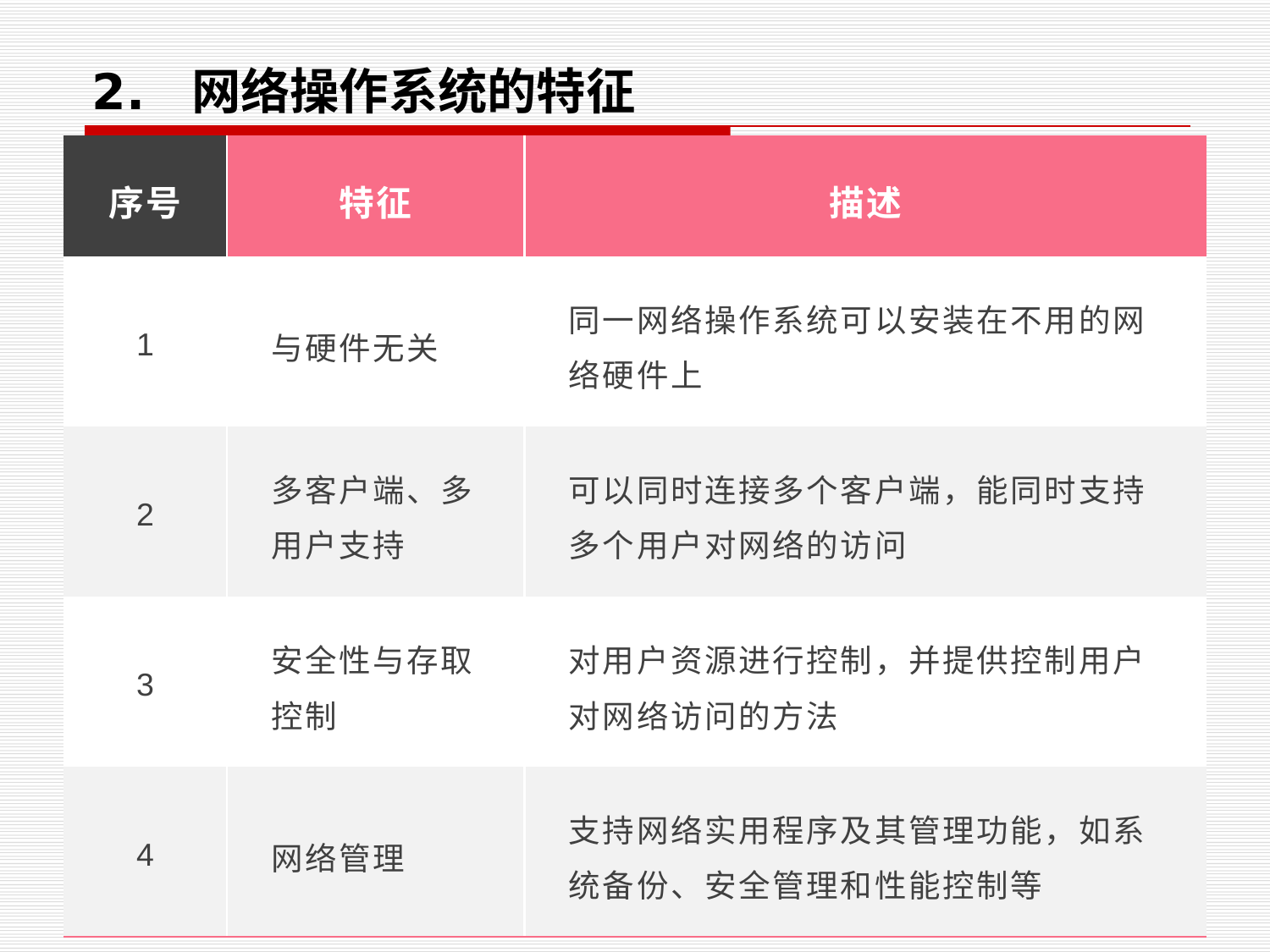

2.  网络操作系统的特征
| 序号 | 特征 | 描述 |
| --- | --- | --- |
| 1 | 与硬件无关 | 同一网络操作系统可以安装在不用的网络硬件上 |
| 2 | 多客户端、多用户支持 | 可以同时连接多个客户端，能同时支持多个用户对网络的访问 |
| 3 | 安全性与存取控制 | 对用户资源进行控制，并提供控制用户对网络访问的方法 |
| 4 | 网络管理 | 支持网络实用程序及其管理功能，如系统备份、安全管理和性能控制等 |
6